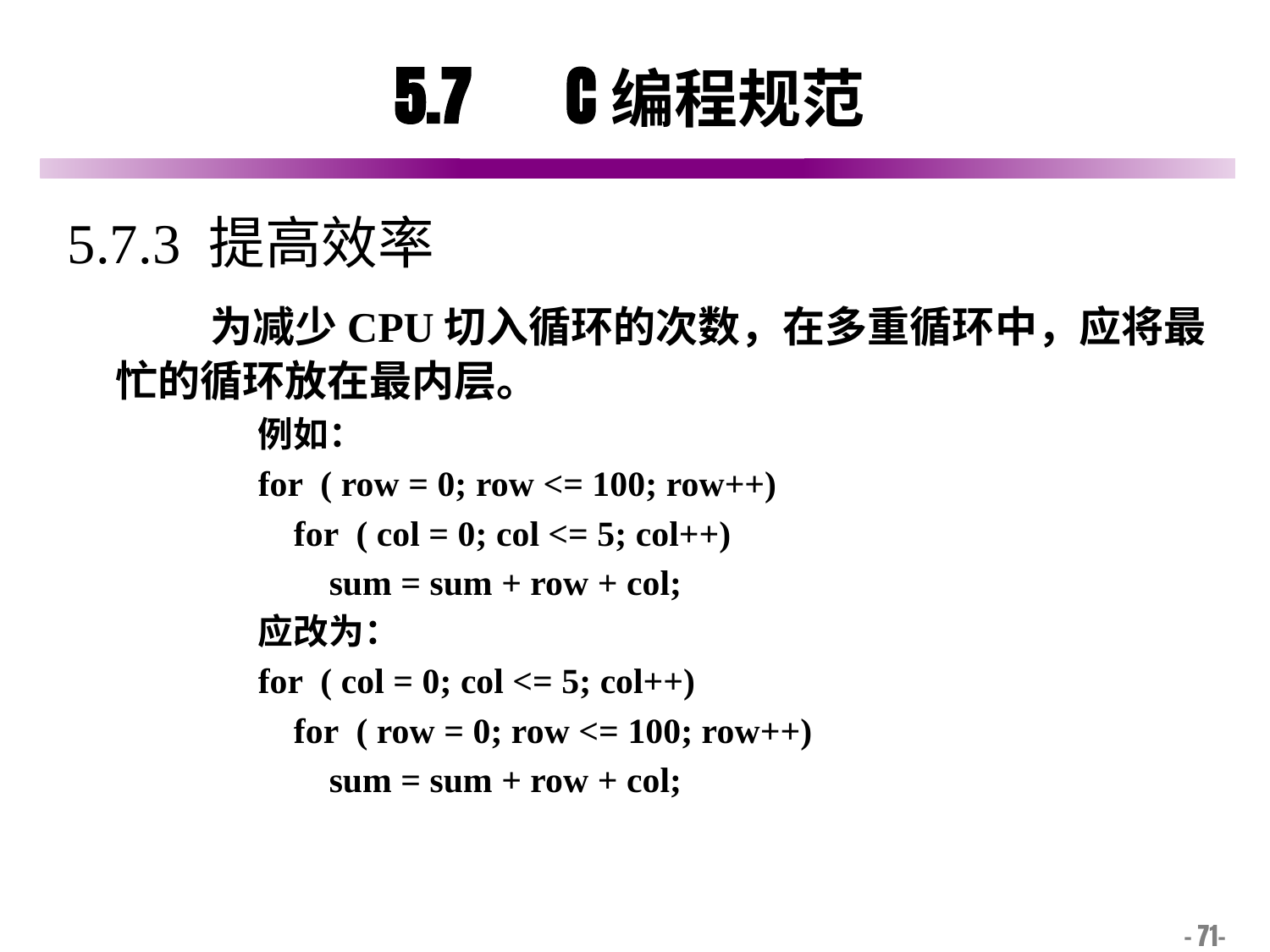

# 5.7　C编程规范
5.7.3 提高效率
          为减少CPU切入循环的次数，在多重循环中，应将最忙的循环放在最内层。
例如：
for  ( row = 0; row <= 100; row++)
    for  ( col = 0; col <= 5; col++)
        sum = sum + row + col;
应改为：
for  ( col = 0; col <= 5; col++)
    for  ( row = 0; row <= 100; row++)
        sum = sum + row + col;

 - 71-